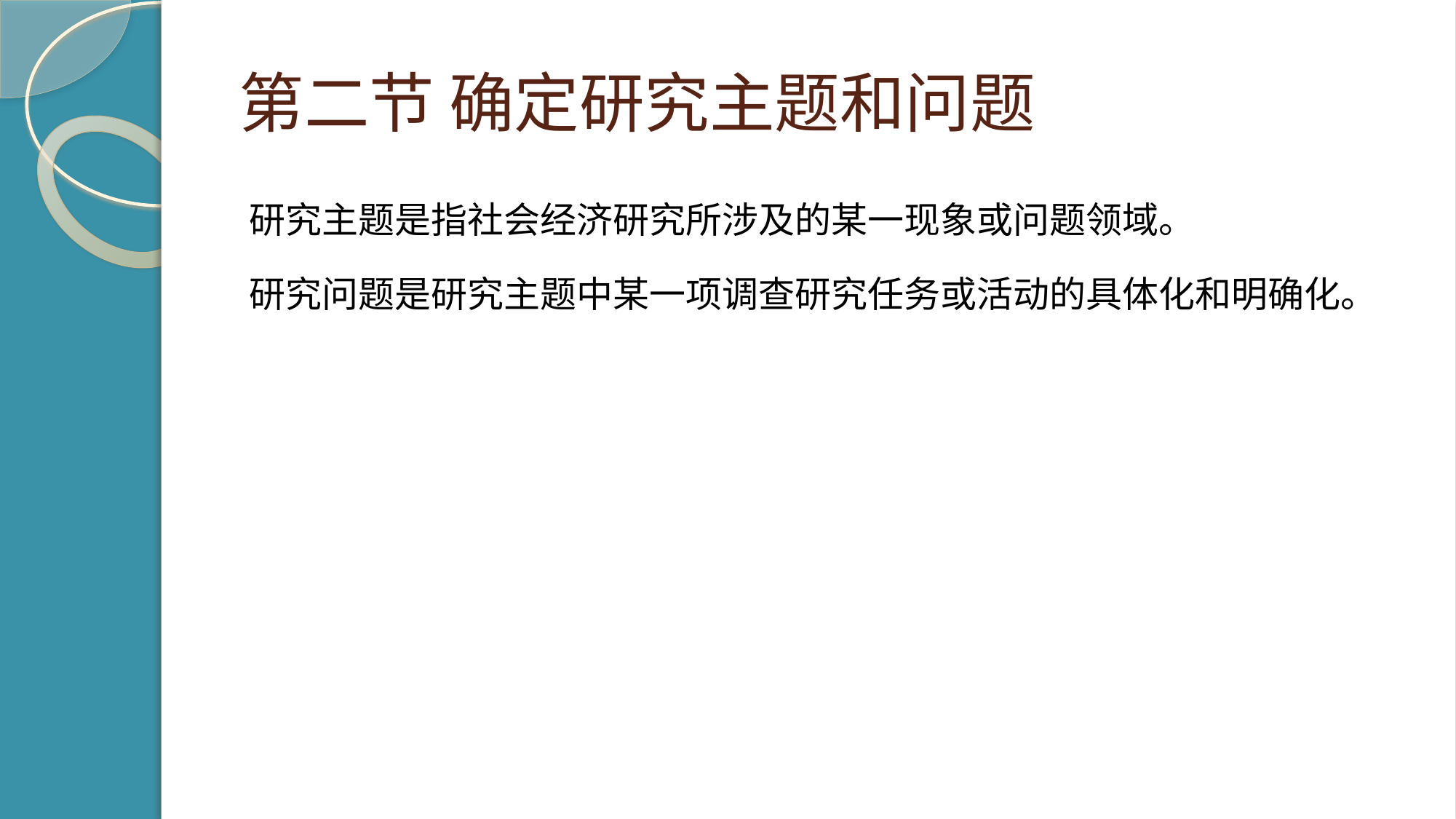

# 第二节 确定研究主题和问题
研究主题是指社会经济研究所涉及的某一现象或问题领域。
研究问题是研究主题中某一项调查研究任务或活动的具体化和明确化。